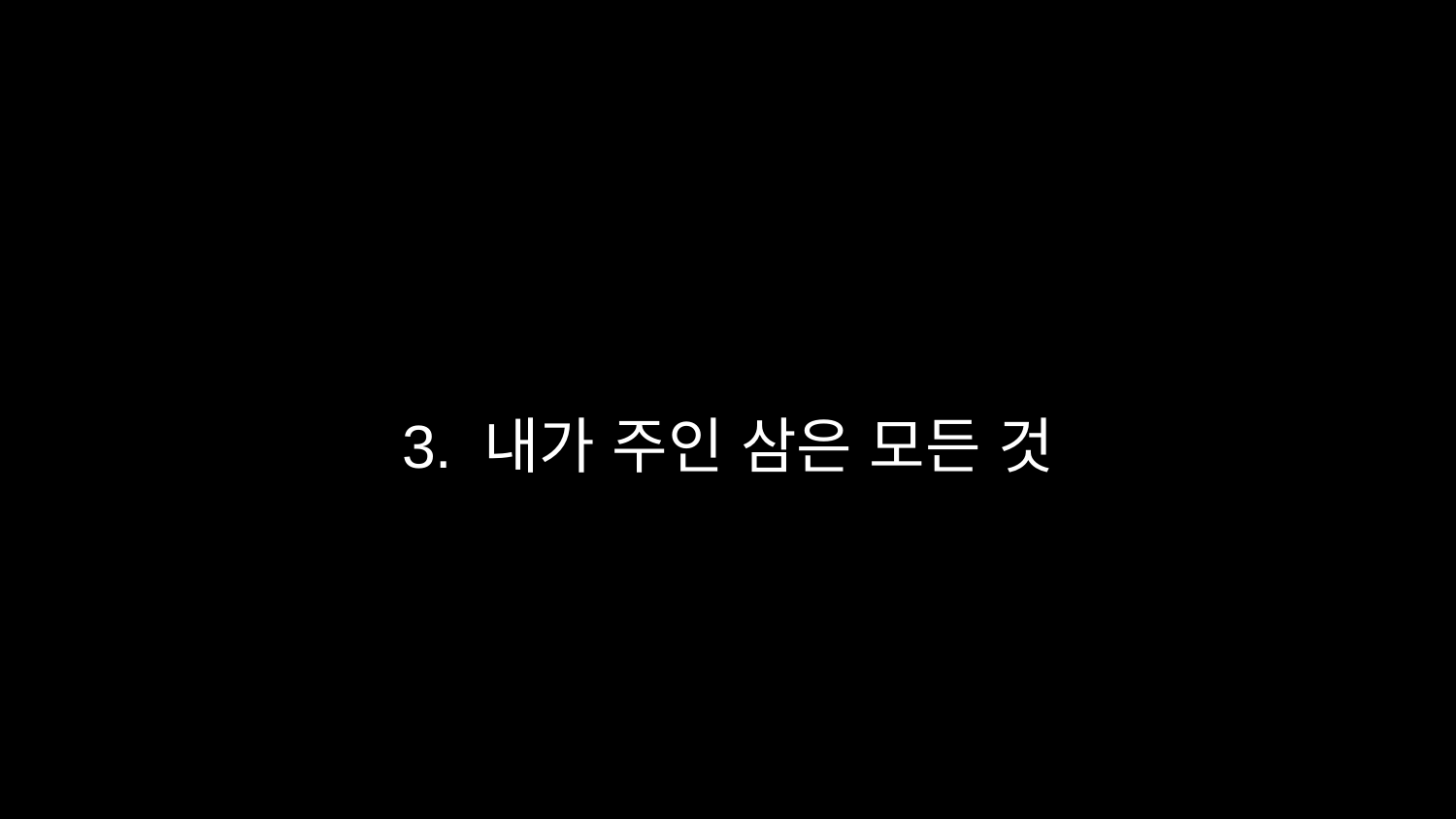

# 3. 내가 주인 삼은 모든 것